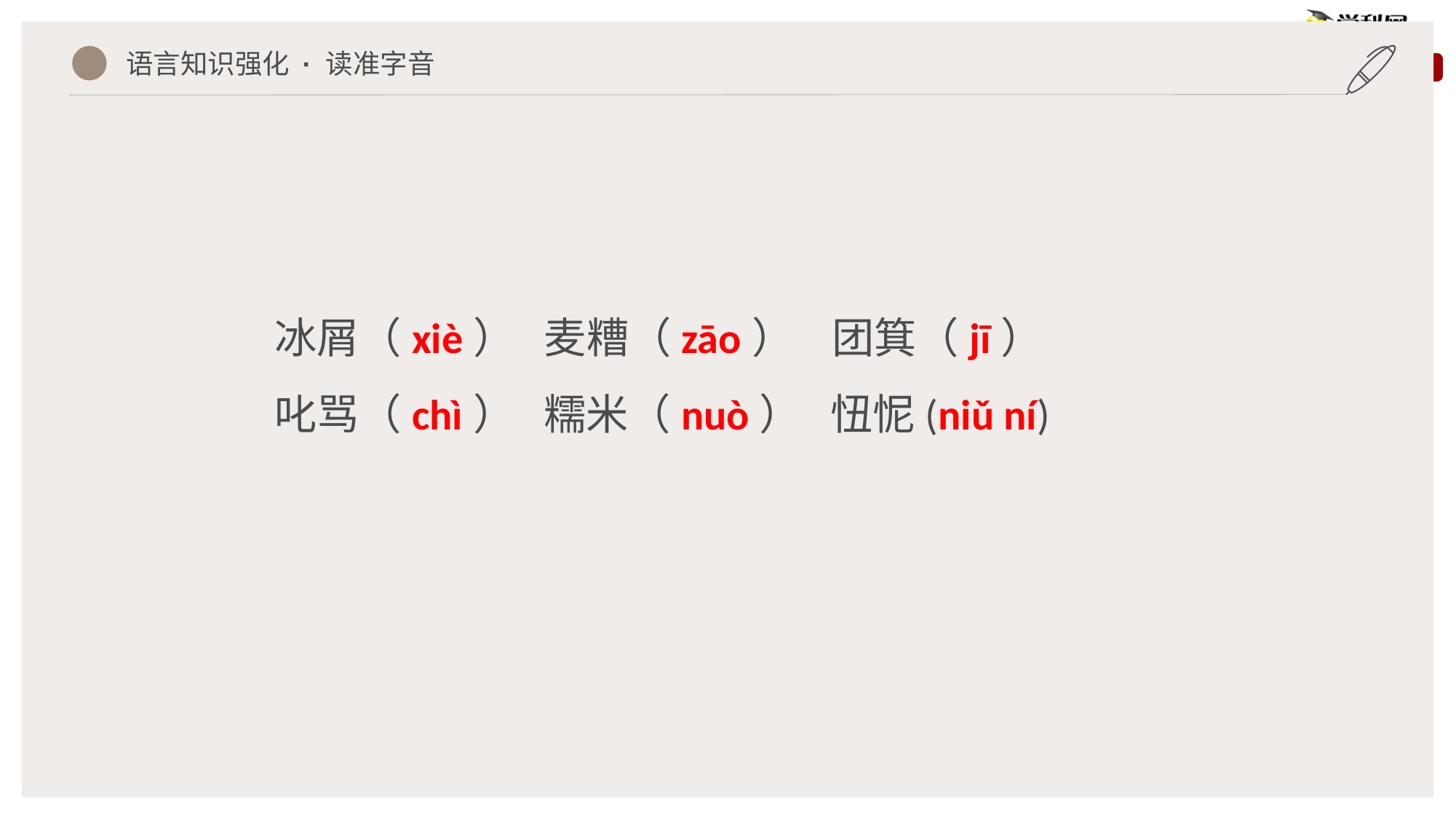

语言知识强化 · 读准字音

冰屑（xiè）   麦糟（zāo）    团箕（jī）
叱骂（chì）   糯米（nuò）   忸怩(niǔ ní)